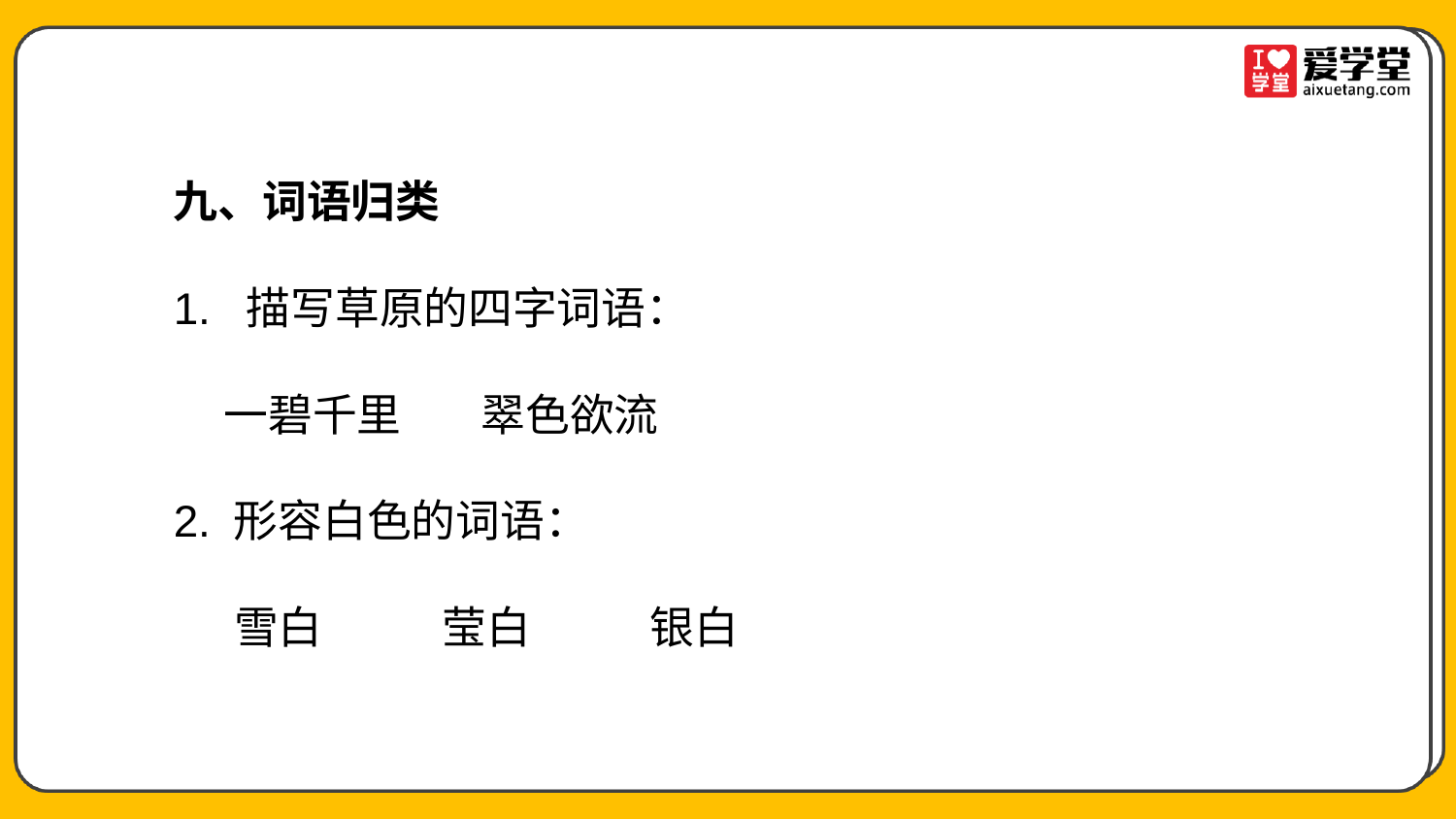

九、词语归类
描写草原的四字词语：
    一碧千里        翠色欲流
2. 形容白色的词语：
     雪白            莹白            银白